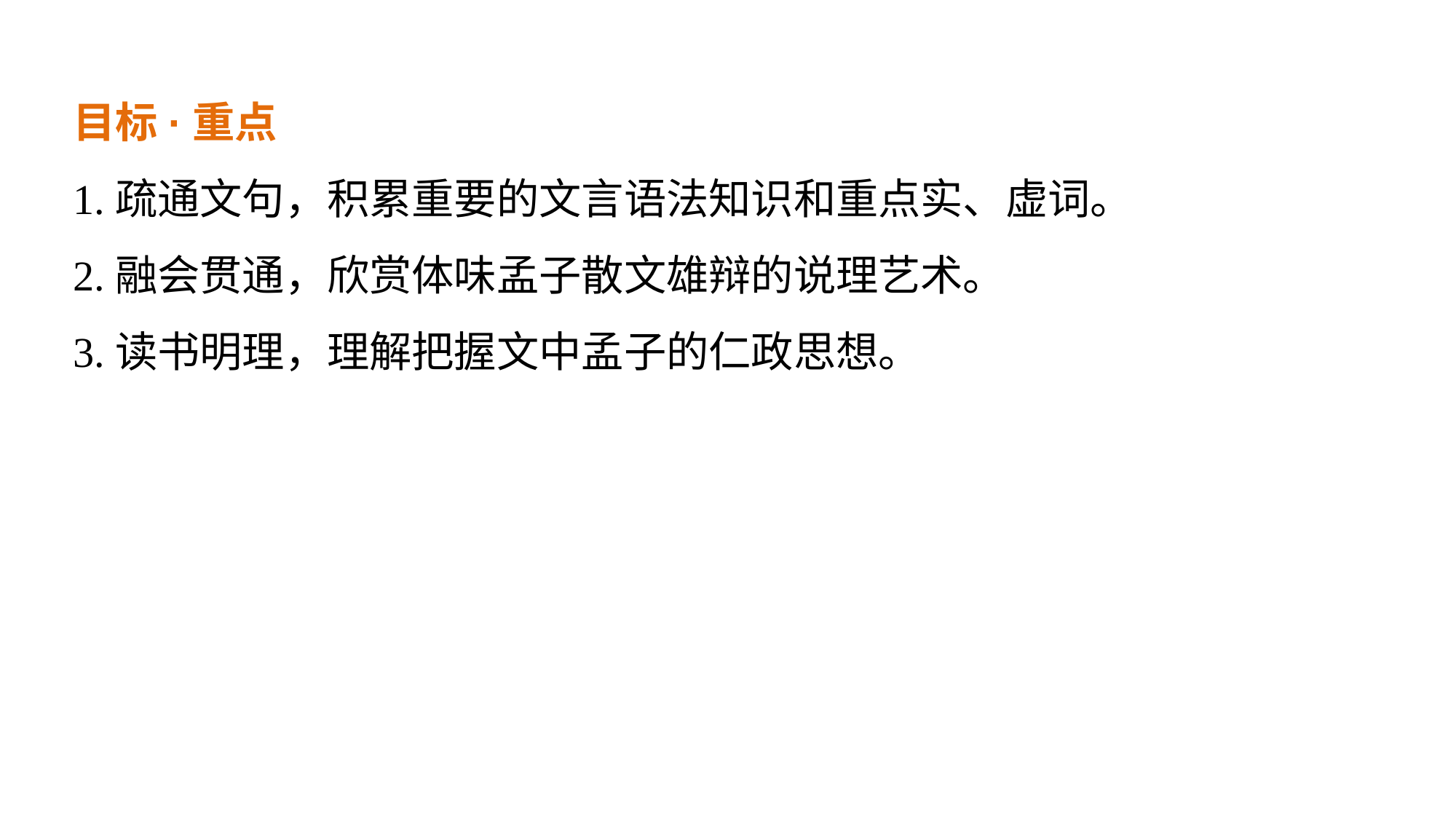

目标·重点
1.疏通文句，积累重要的文言语法知识和重点实、虚词。
2.融会贯通，欣赏体味孟子散文雄辩的说理艺术。
3.读书明理，理解把握文中孟子的仁政思想。